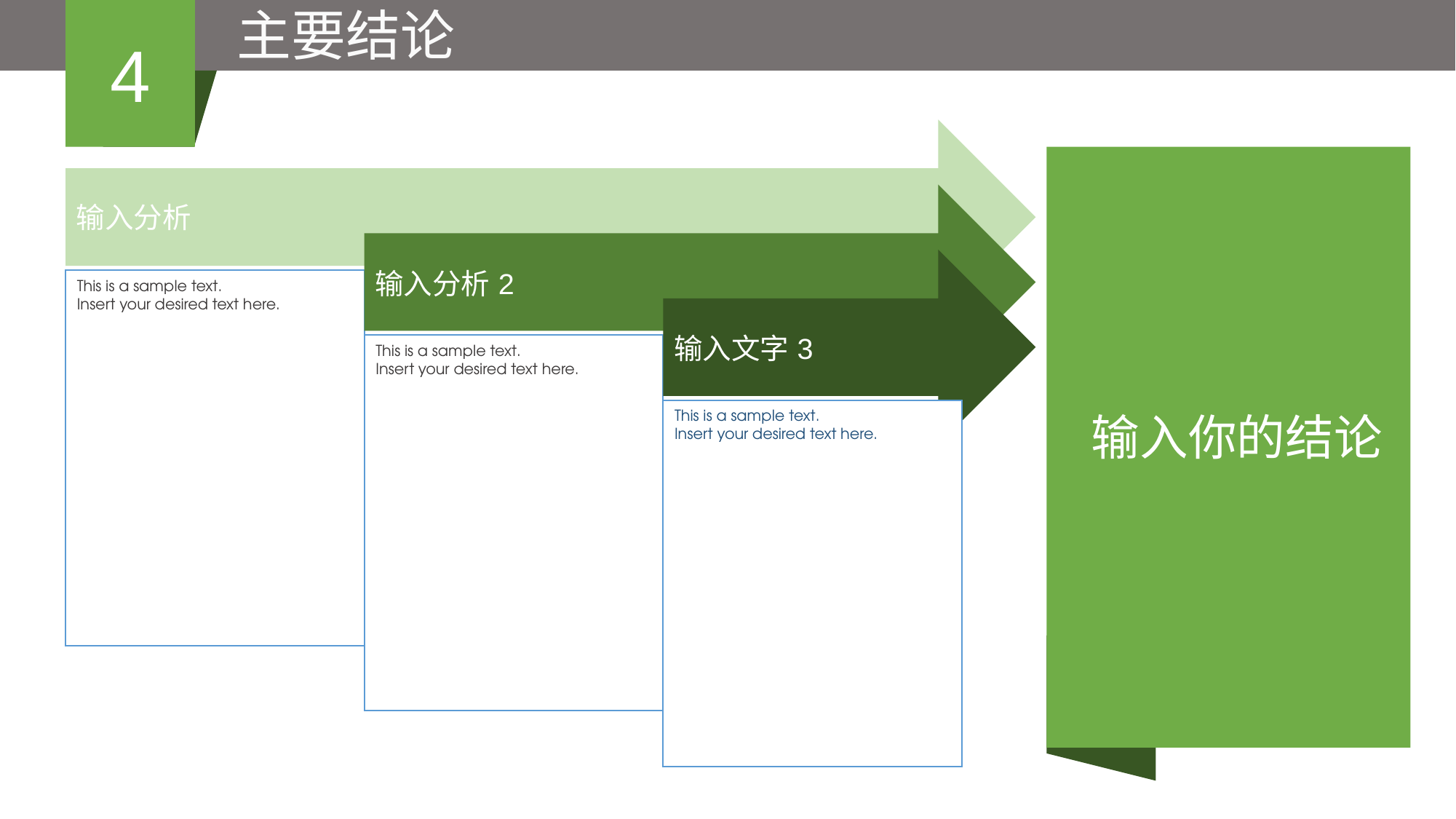

主要结论
4

输入分析
This is a sample text.
输入分析2
This is a sample text.
输入文字3
This is a sample text.
Insert your desired text here.
Insert your desired text here.
Insert your desired text here.

输入你的结论